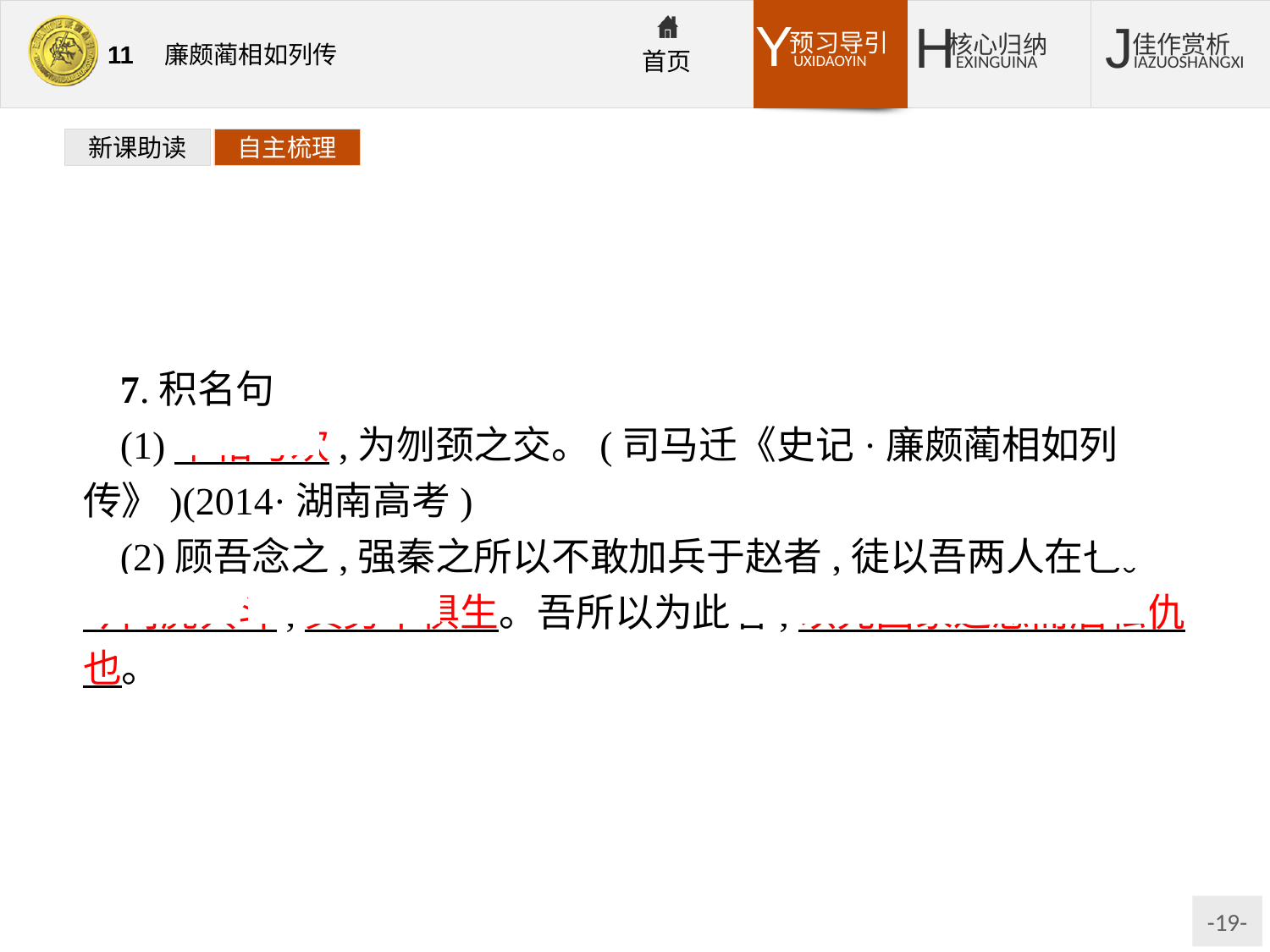

新课助读
自主梳理
7.积名句
(1)卒相与欢,为刎颈之交。(司马迁《史记·廉颇蔺相如列传》)(2014·湖南高考)
(2)顾吾念之,强秦之所以不敢加兵于赵者,徒以吾两人在也。今两虎共斗,其势不俱生。吾所以为此者,以先国家之急而后私仇也。